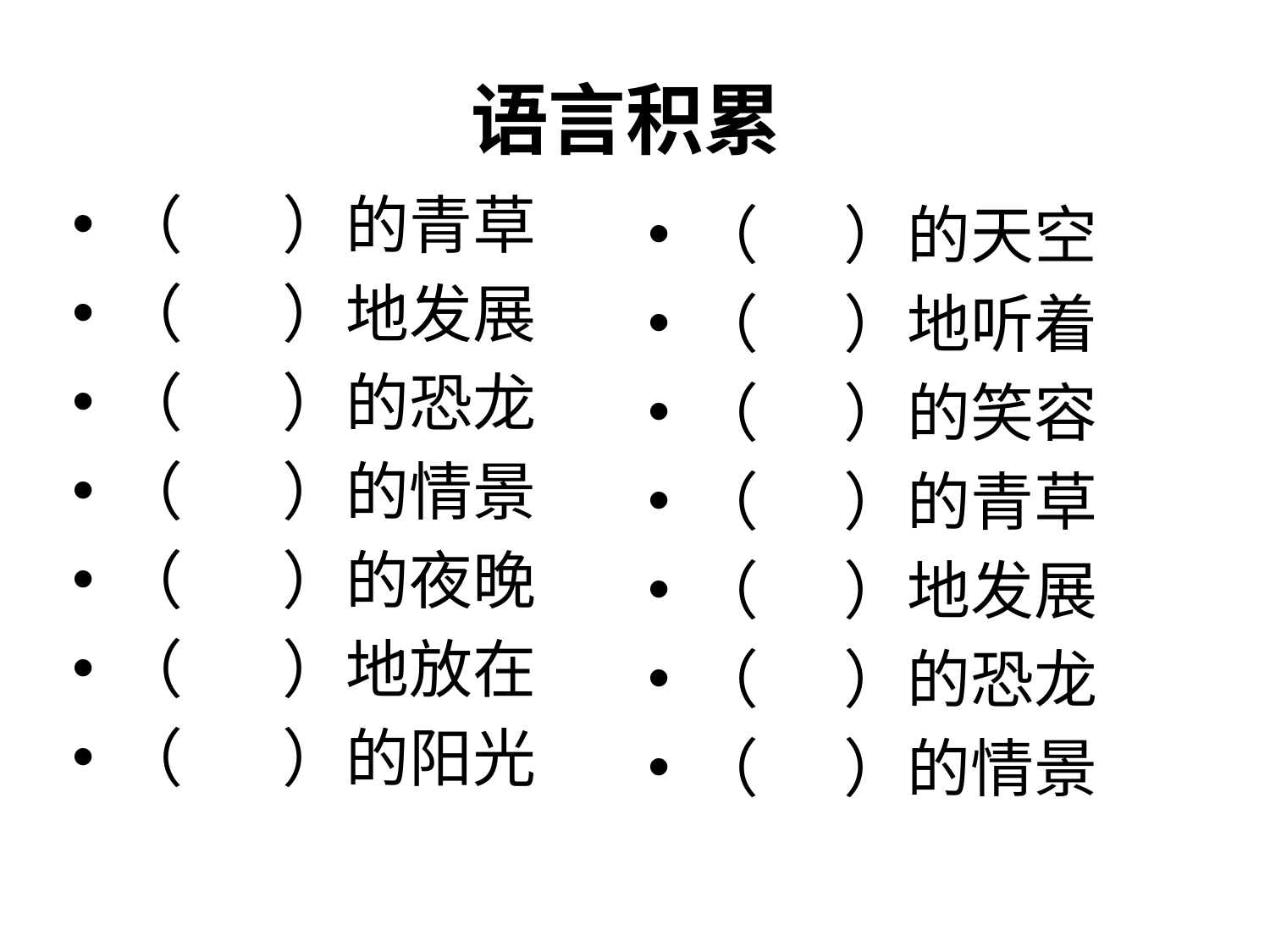

# 语言积累
（       ）的青草
（       ）地发展
（       ）的恐龙
（       ）的情景
（       ）的夜晚
（       ）地放在
（       ）的阳光
（      ）的天空
（      ）地听着
（      ）的笑容
（      ）的青草
（      ）地发展
（      ）的恐龙
（      ）的情景